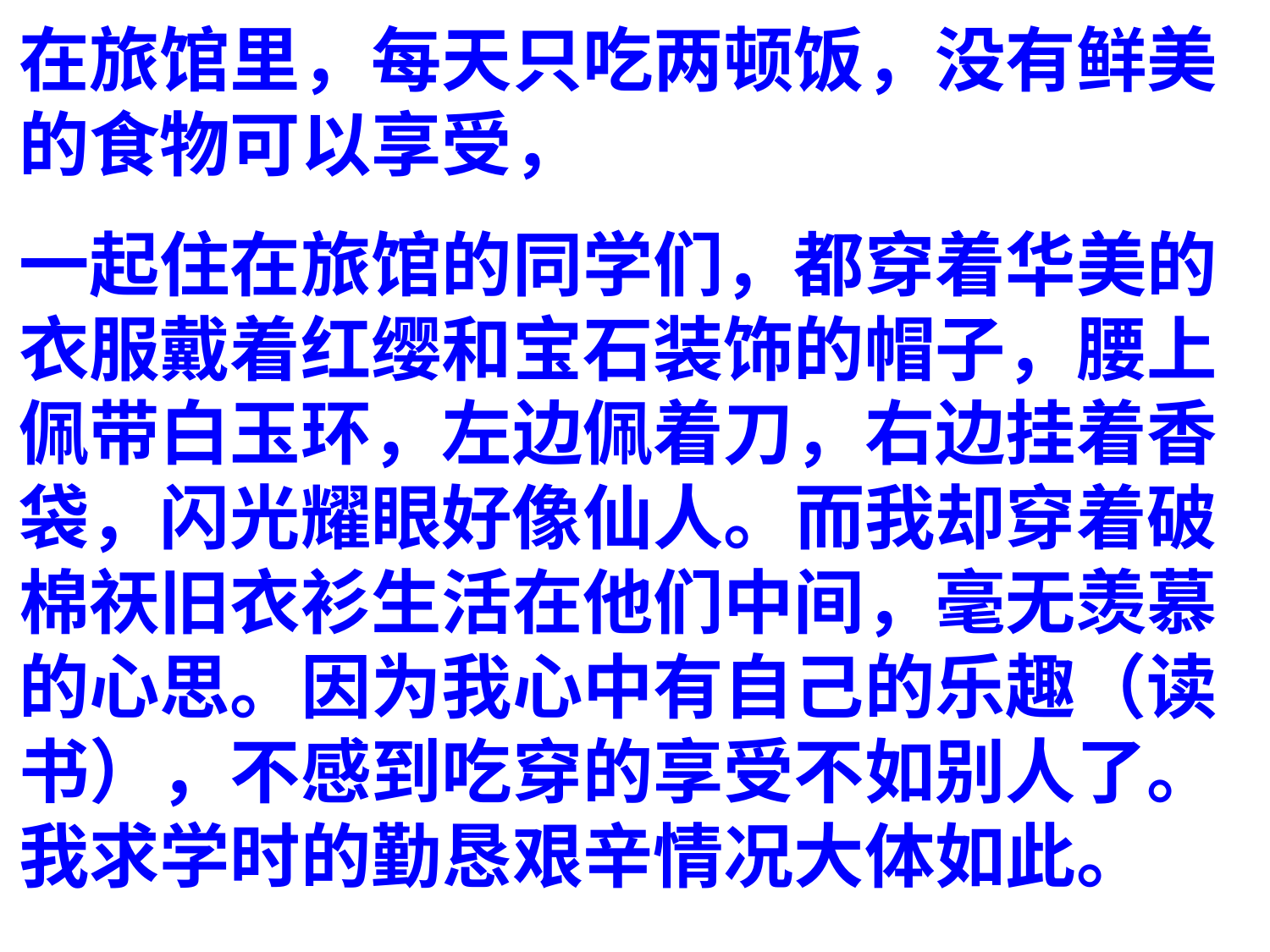

在旅馆里，每天只吃两顿饭，没有鲜美的食物可以享受，
一起住在旅馆的同学们，都穿着华美的衣服戴着红缨和宝石装饰的帽子，腰上佩带白玉环，左边佩着刀，右边挂着香袋，闪光耀眼好像仙人。而我却穿着破棉祆旧衣衫生活在他们中间，毫无羡慕的心思。因为我心中有自己的乐趣（读书），不感到吃穿的享受不如别人了。我求学时的勤恳艰辛情况大体如此。